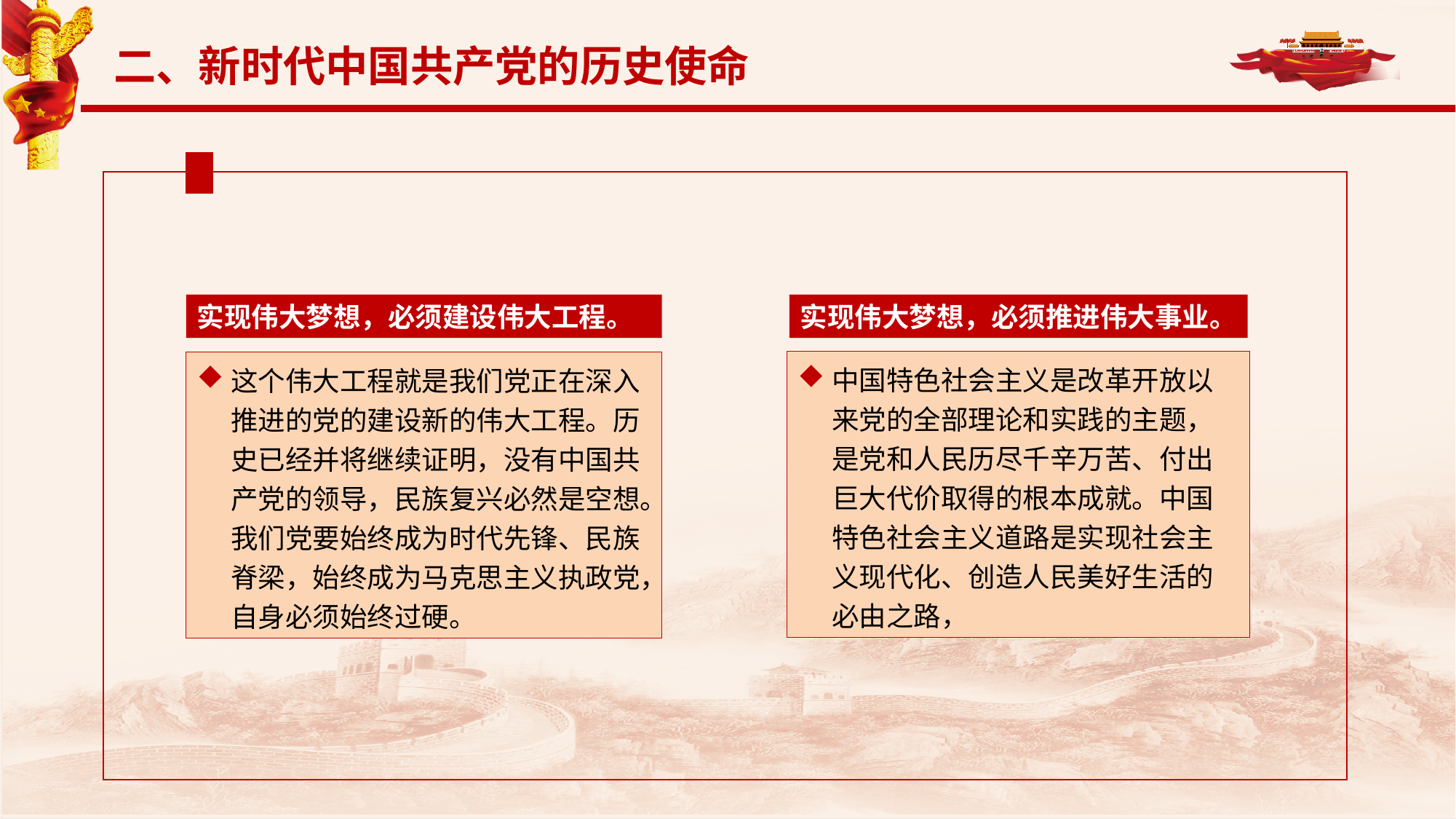

二、新时代中国共产党的历史使命

实现伟大梦想，必须建设伟大工程。
实现伟大梦想，必须推进伟大事业。
中国特色社会主义是改革开放以来党的全部理论和实践的主题，是党和人民历尽千辛万苦、付出巨大代价取得的根本成就。中国特色社会主义道路是实现社会主义现代化、创造人民美好生活的必由之路，
这个伟大工程就是我们党正在深入推进的党的建设新的伟大工程。历史已经并将继续证明，没有中国共产党的领导，民族复兴必然是空想。我们党要始终成为时代先锋、民族脊梁，始终成为马克思主义执政党，自身必须始终过硬。